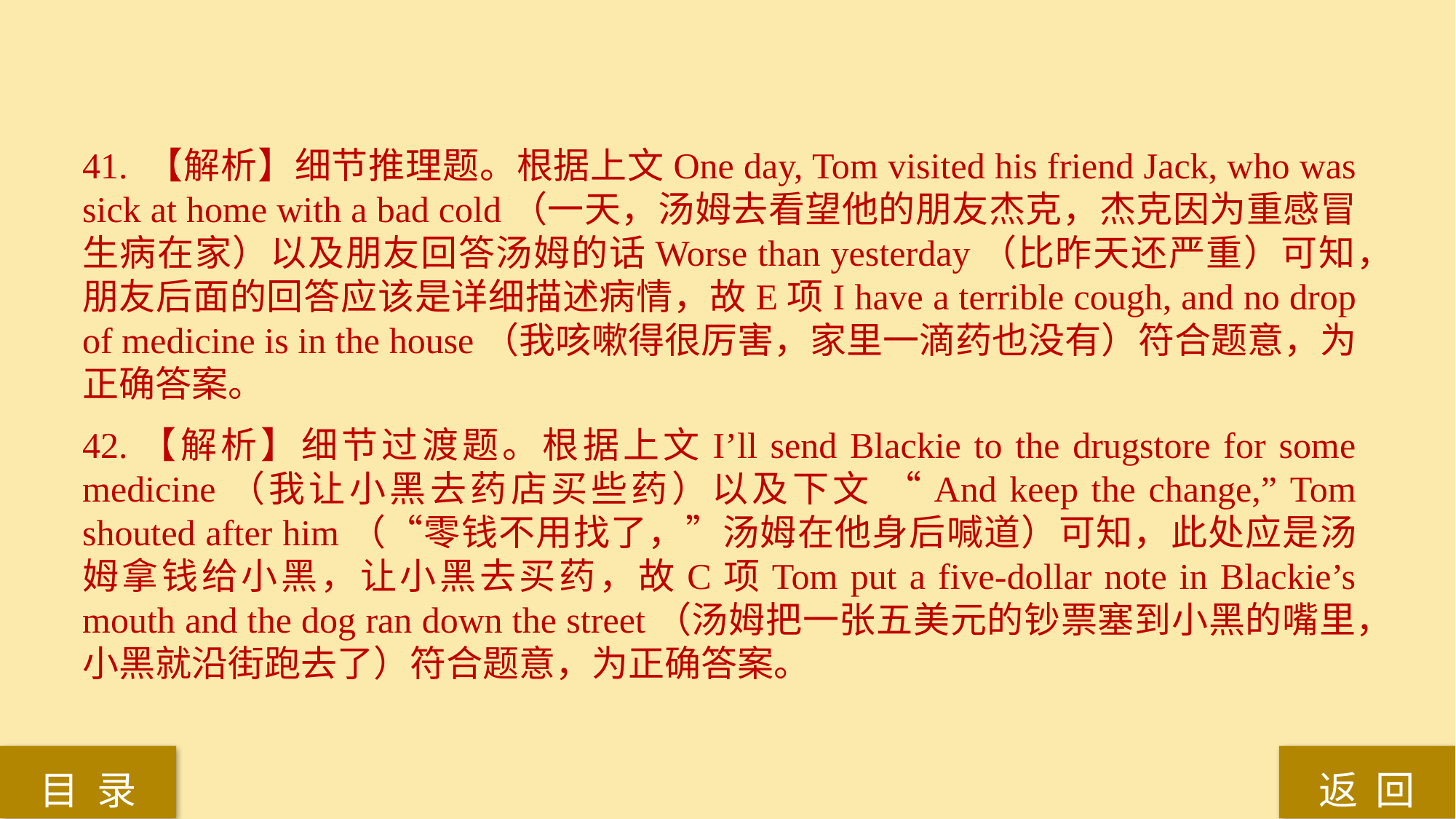

41. 【解析】细节推理题。根据上文One day, Tom visited his friend Jack, who was sick at home with a bad cold（一天，汤姆去看望他的朋友杰克，杰克因为重感冒生病在家）以及朋友回答汤姆的话Worse than yesterday（比昨天还严重）可知，朋友后面的回答应该是详细描述病情，故E项I have a terrible cough, and no drop of medicine is in the house（我咳嗽得很厉害，家里一滴药也没有）符合题意，为正确答案。
42.【解析】细节过渡题。根据上文I’ll send Blackie to the drugstore for some medicine（我让小黑去药店买些药）以及下文 “And keep the change,” Tom shouted after him（“零钱不用找了，”汤姆在他身后喊道）可知，此处应是汤姆拿钱给小黑，让小黑去买药，故C项Tom put a five-dollar note in Blackie’s mouth and the dog ran down the street（汤姆把一张五美元的钞票塞到小黑的嘴里，小黑就沿街跑去了）符合题意，为正确答案。
返  回